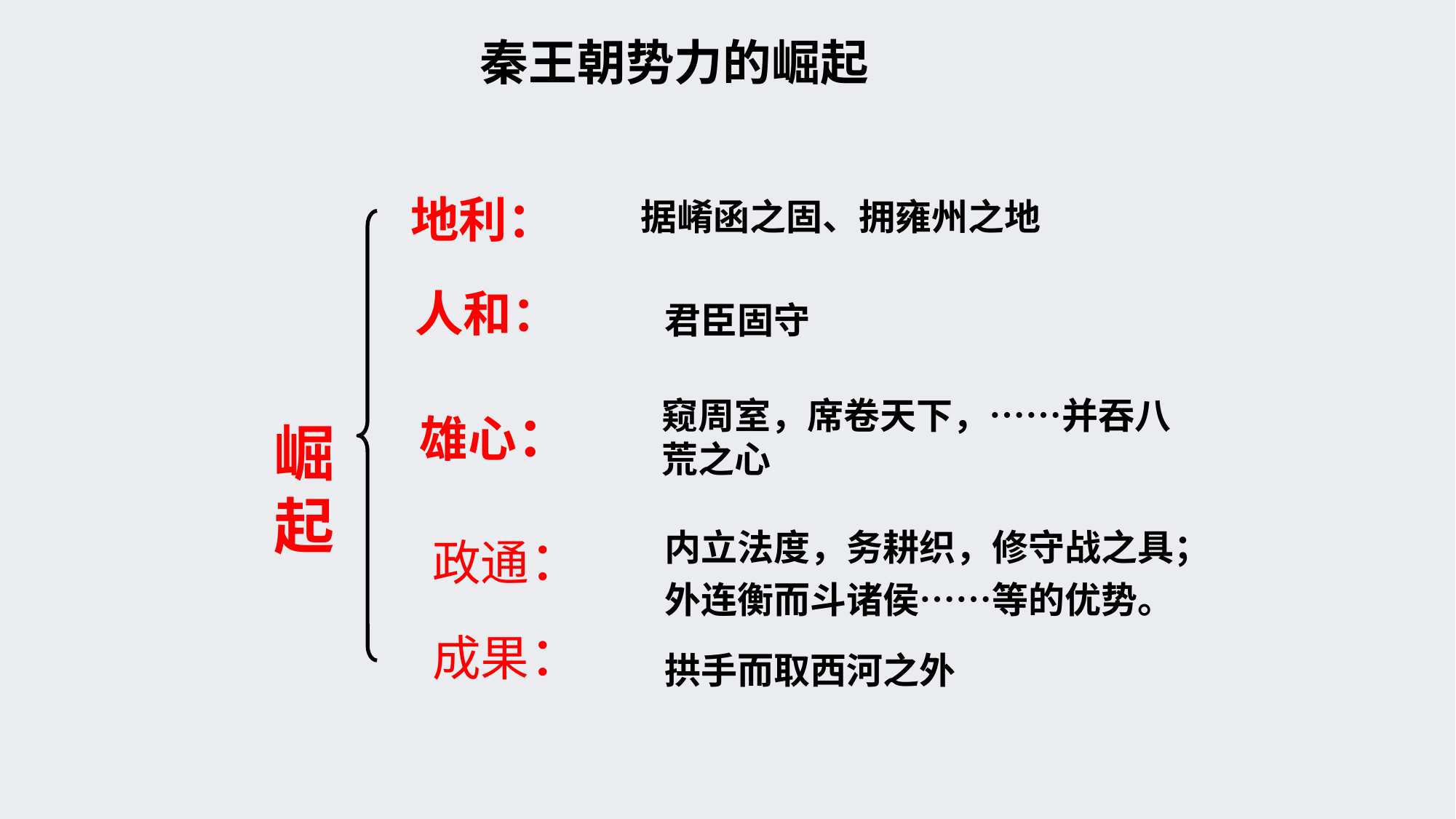

秦王朝势力的崛起
地利：
据崤函之固、拥雍州之地

人和：
君臣固守
窥周室，席卷天下，……并吞八荒之心
雄心：
崛起
内立法度，务耕织，修守战之具；
外连衡而斗诸侯……等的优势。
拱手而取西河之外
政通：
成果：